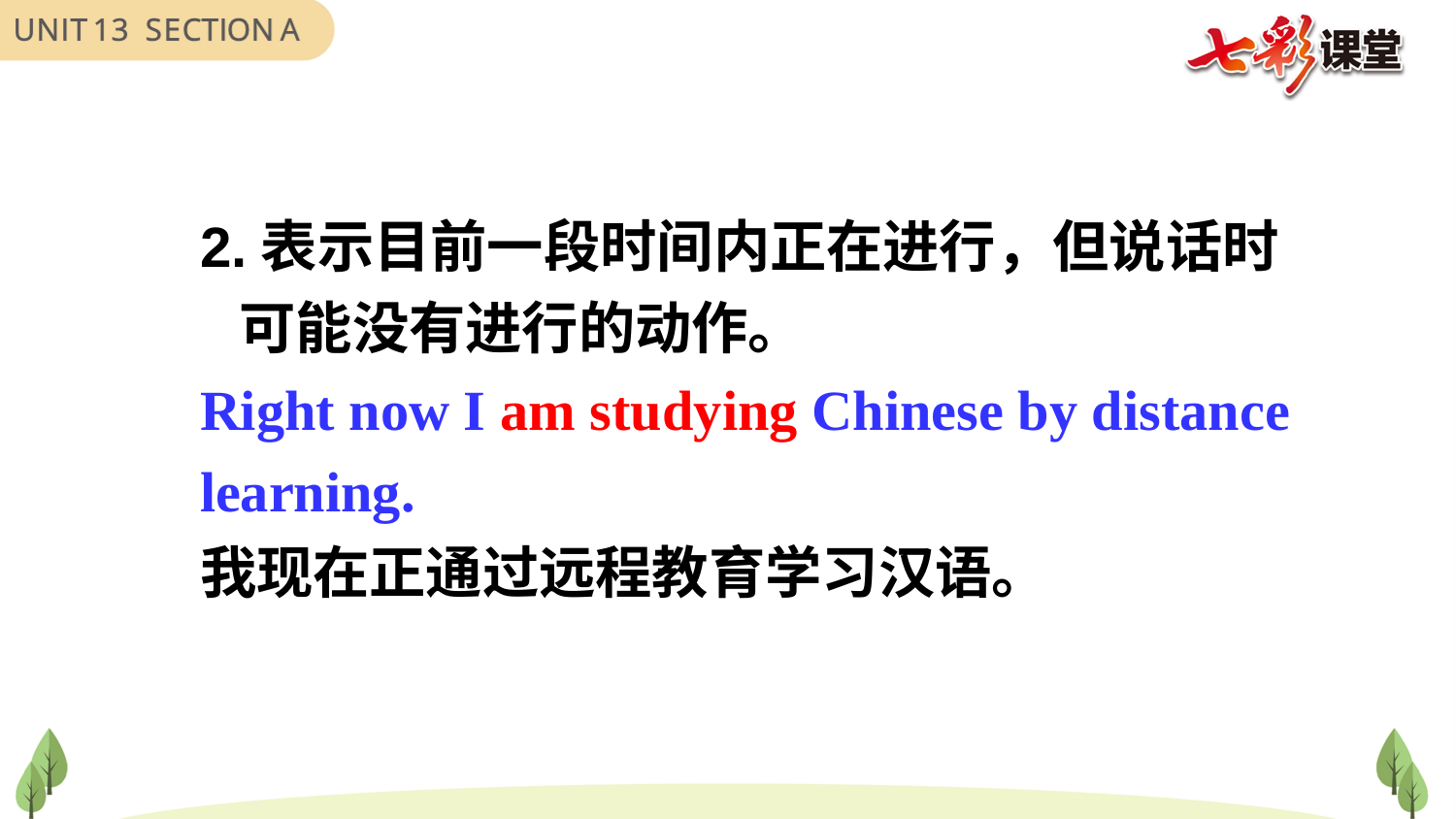

2.表示目前一段时间内正在进行，但说话时
  可能没有进行的动作。
Right now I am studying Chinese by distance learning.
我现在正通过远程教育学习汉语。